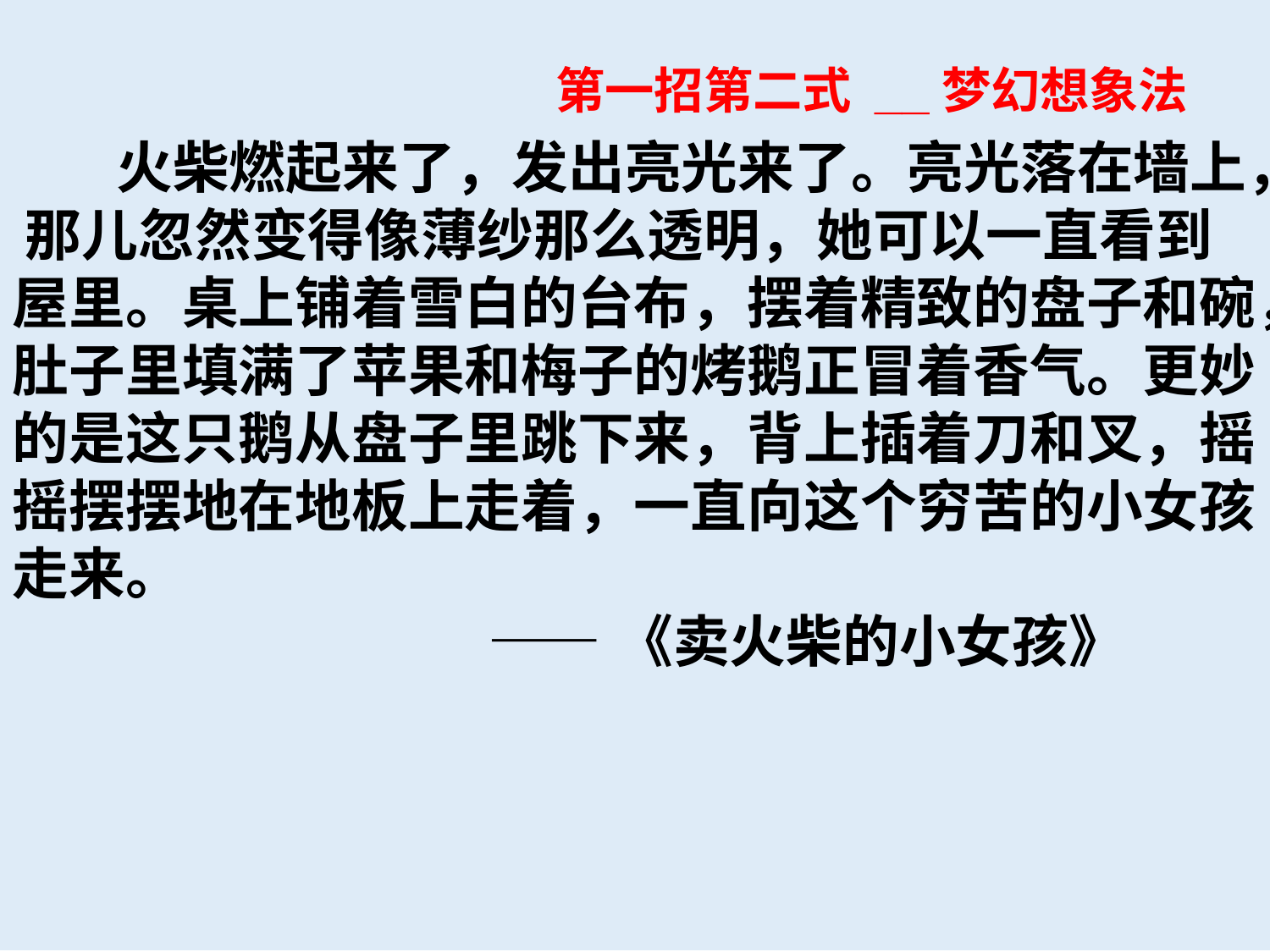

第一招第二式 __梦幻想象法
       火柴燃起来了，发出亮光来了。亮光落在墙上， 那儿忽然变得像薄纱那么透明，她可以一直看到屋里。桌上铺着雪白的台布，摆着精致的盘子和碗，肚子里填满了苹果和梅子的烤鹅正冒着香气。更妙的是这只鹅从盘子里跳下来，背上插着刀和叉，摇摇摆摆地在地板上走着，一直向这个穷苦的小女孩走来。
                                     ——《卖火柴的小女孩》